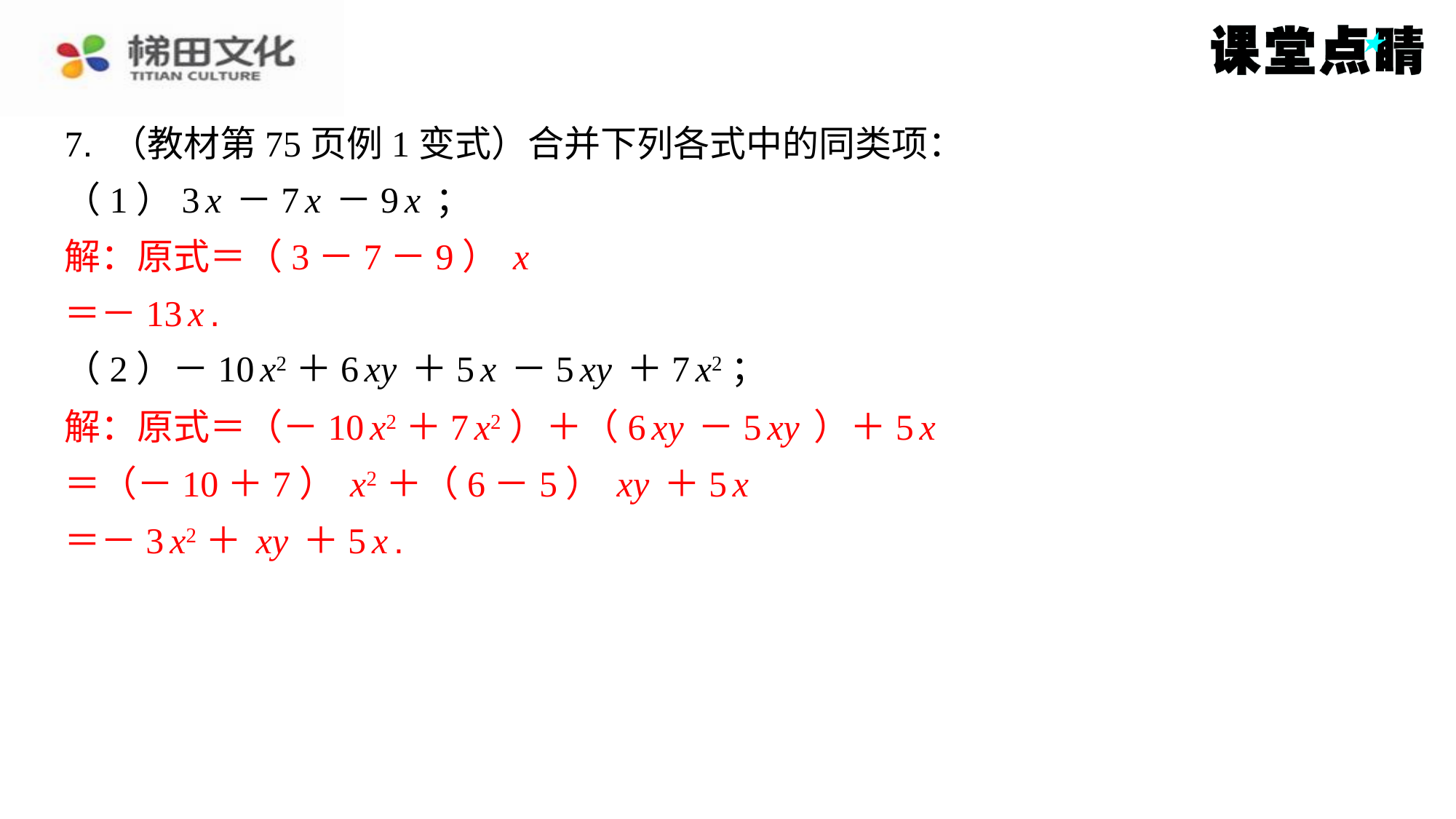

7. （教材第75页例1变式）合并下列各式中的同类项：
（1）3x－7x－9x；
解：原式＝（3－7－9）x
＝－13x.
（2）－10x2＋6xy＋5x－5xy＋7x2；
解：原式＝（－10x2＋7x2）＋（6xy－5xy）＋5x
＝（－10＋7）x2＋（6－5）xy＋5x
＝－3x2＋xy＋5x.
解：原式＝（3－7－9）x
＝－13x.
解：原式＝（－10x2＋7x2）＋（6xy－5xy）＋5x
＝（－10＋7）x2＋（6－5）xy＋5x
＝－3x2＋xy＋5x.